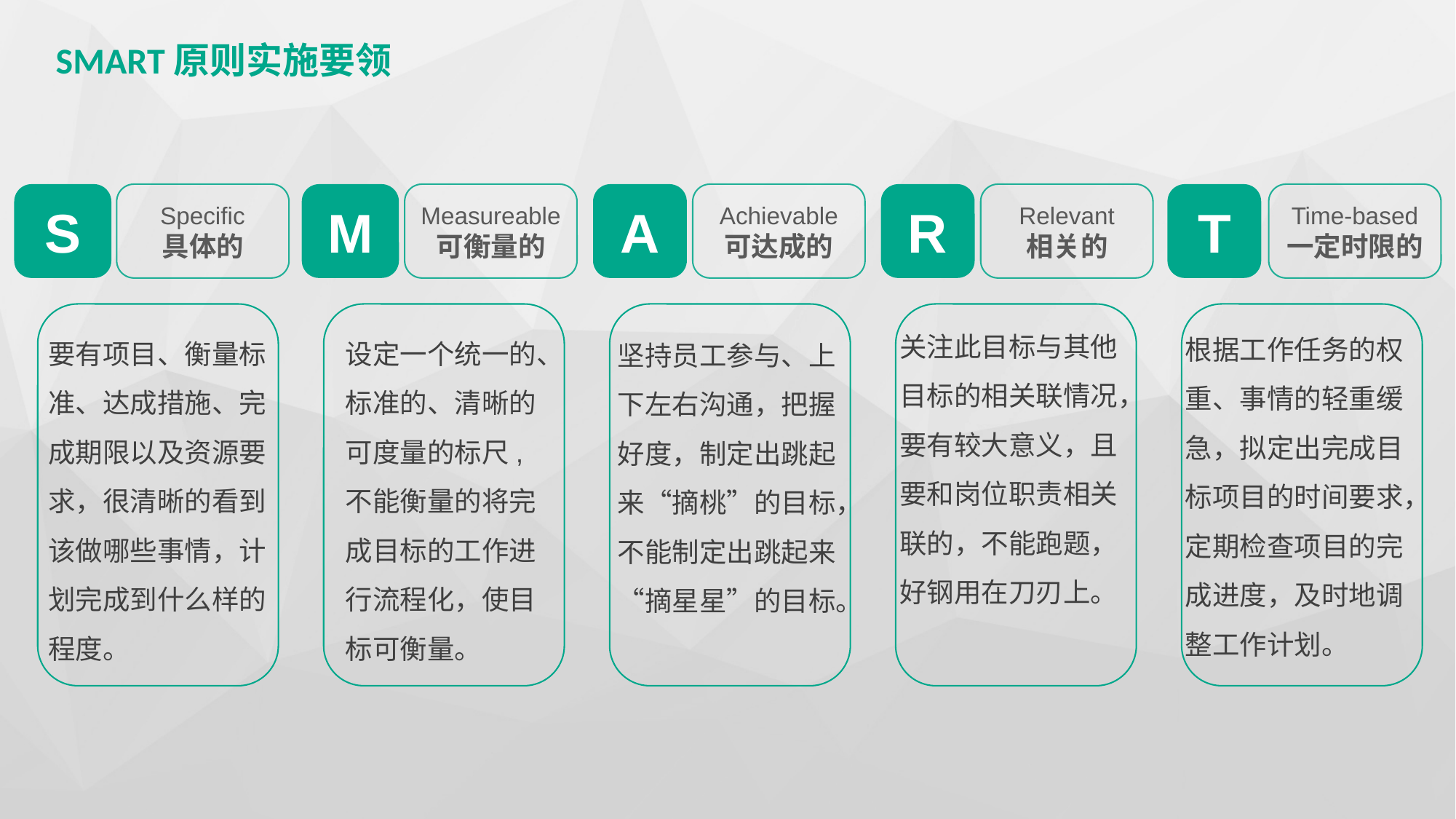

SMART原则实施要领
S
Specific
具体的
M
Measureable
可衡量的
A
Achievable
可达成的
R
Relevant
相关的
T
Time-based
一定时限的

关注此目标与其他目标的相关联情况，要有较大意义，且要和岗位职责相关联的，不能跑题，好钢用在刀刃上。
根据工作任务的权重、事情的轻重缓急，拟定出完成目标项目的时间要求，定期检查项目的完成进度，及时地调整工作计划。
要有项目、衡量标准、达成措施、完成期限以及资源要求，很清晰的看到该做哪些事情，计划完成到什么样的程度。
设定一个统一的、标准的、清晰的可度量的标尺,不能衡量的将完成目标的工作进行流程化，使目标可衡量。
坚持员工参与、上下左右沟通，把握好度，制定出跳起来“摘桃”的目标，不能制定出跳起来“摘星星”的目标。